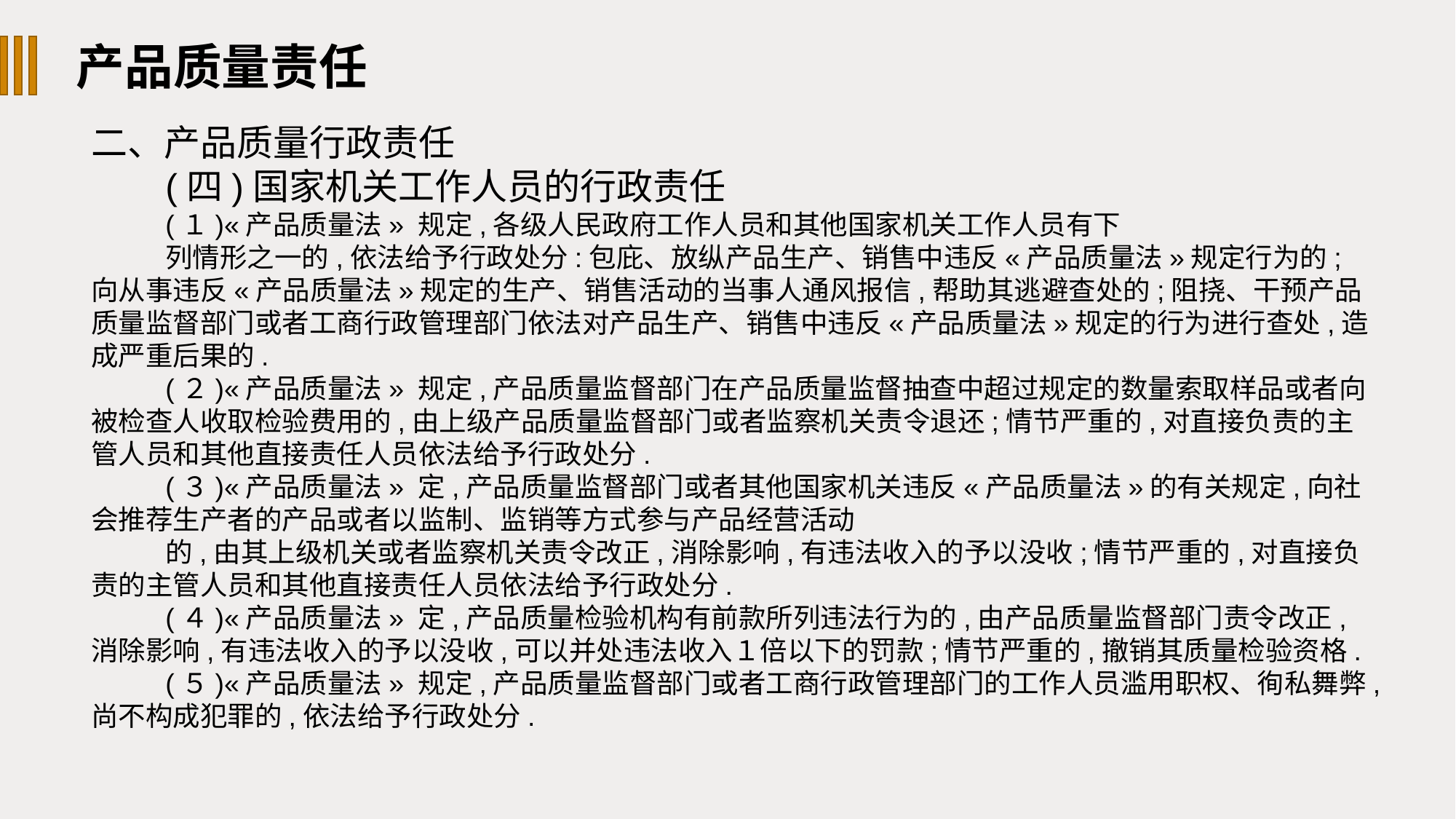

产品质量责任

二、产品质量行政责任
(四)国家机关工作人员的行政责任
(１)«产品质量法» 规定,各级人民政府工作人员和其他国家机关工作人员有下
列情形之一的,依法给予行政处分:包庇、放纵产品生产、销售中违反«产品质量法»规定行为的;向从事违反«产品质量法»规定的生产、销售活动的当事人通风报信,帮助其逃避查处的;阻挠、干预产品质量监督部门或者工商行政管理部门依法对产品生产、销售中违反«产品质量法»规定的行为进行查处,造成严重后果的.
(２)«产品质量法» 规定,产品质量监督部门在产品质量监督抽查中超过规定的数量索取样品或者向被检查人收取检验费用的,由上级产品质量监督部门或者监察机关责令退还;情节严重的,对直接负责的主管人员和其他直接责任人员依法给予行政处分.
(３)«产品质量法» 定,产品质量监督部门或者其他国家机关违反«产品质量法»的有关规定,向社会推荐生产者的产品或者以监制、监销等方式参与产品经营活动
的,由其上级机关或者监察机关责令改正,消除影响,有违法收入的予以没收;情节严重的,对直接负责的主管人员和其他直接责任人员依法给予行政处分.
(４)«产品质量法» 定,产品质量检验机构有前款所列违法行为的,由产品质量监督部门责令改正,消除影响,有违法收入的予以没收,可以并处违法收入１倍以下的罚款;情节严重的,撤销其质量检验资格.
(５)«产品质量法» 规定,产品质量监督部门或者工商行政管理部门的工作人员滥用职权、徇私舞弊,尚不构成犯罪的,依法给予行政处分.